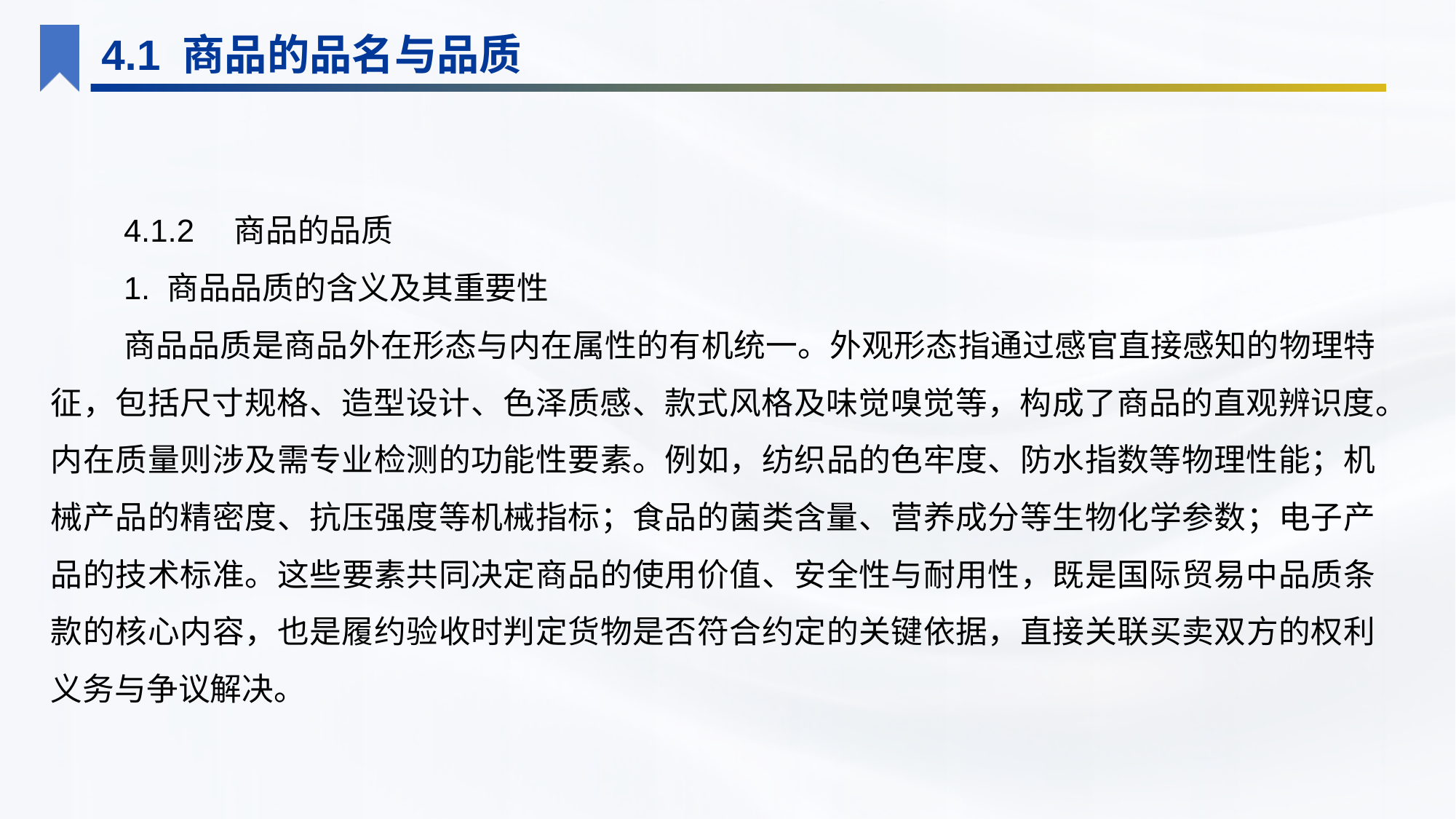

4.1 商品的品名与品质
4.1.2　商品的品质
1. 商品品质的含义及其重要性
商品品质是商品外在形态与内在属性的有机统一。外观形态指通过感官直接感知的物理特征，包括尺寸规格、造型设计、色泽质感、款式风格及味觉嗅觉等，构成了商品的直观辨识度。内在质量则涉及需专业检测的功能性要素。例如，纺织品的色牢度、防水指数等物理性能；机械产品的精密度、抗压强度等机械指标；食品的菌类含量、营养成分等生物化学参数；电子产品的技术标准。这些要素共同决定商品的使用价值、安全性与耐用性，既是国际贸易中品质条款的核心内容，也是履约验收时判定货物是否符合约定的关键依据，直接关联买卖双方的权利义务与争议解决。